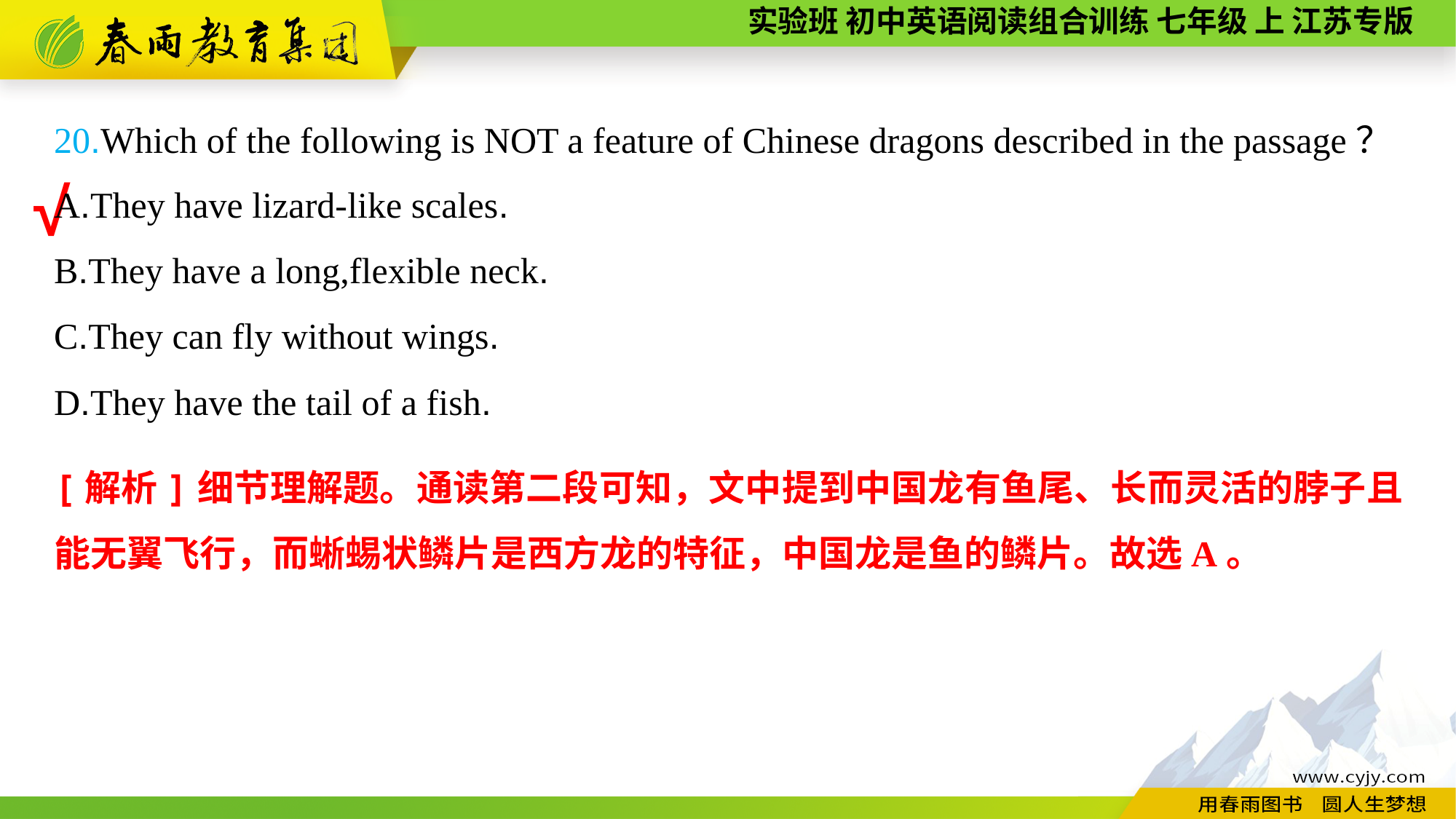

20.Which of the following is NOT a feature of Chinese dragons described in the passage？
A.They have lizard-like scales.
B.They have a long,flexible neck.
C.They can fly without wings.
D.They have the tail of a fish.
√
[解析]细节理解题。通读第二段可知，文中提到中国龙有鱼尾、长而灵活的脖子且能无翼飞行，而蜥蜴状鳞片是西方龙的特征，中国龙是鱼的鳞片。故选A。